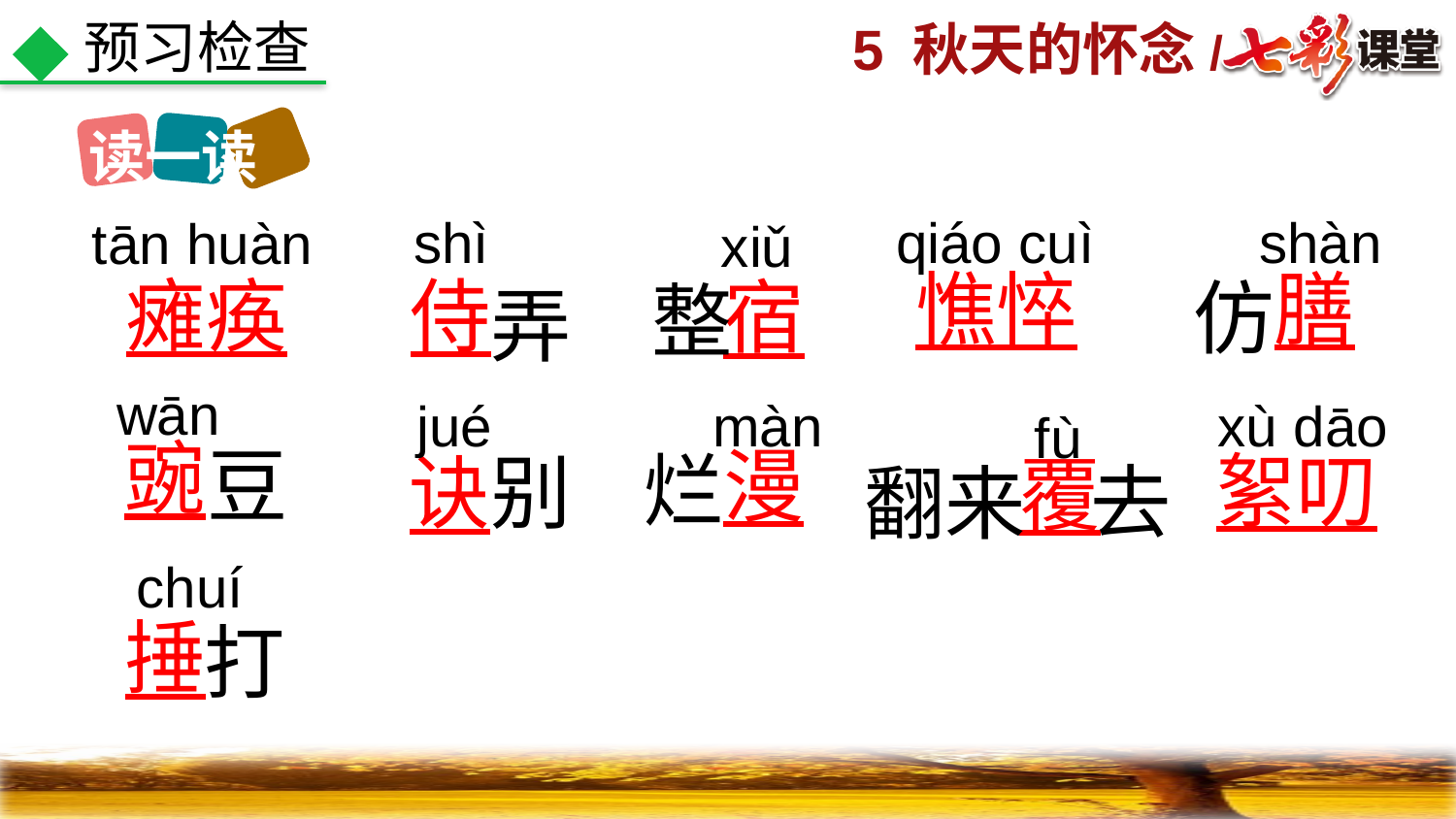

预习检查

读一读

 shì
qiáo cuì
shàn
tān huàn
xiǔ
憔悴
膳
瘫痪
侍
宿
仿
整
弄
wān
jué
màn
xù dāo
fù
豆
漫
烂
絮叨
别
诀
豌
覆
去
翻来
chuí
捶
打